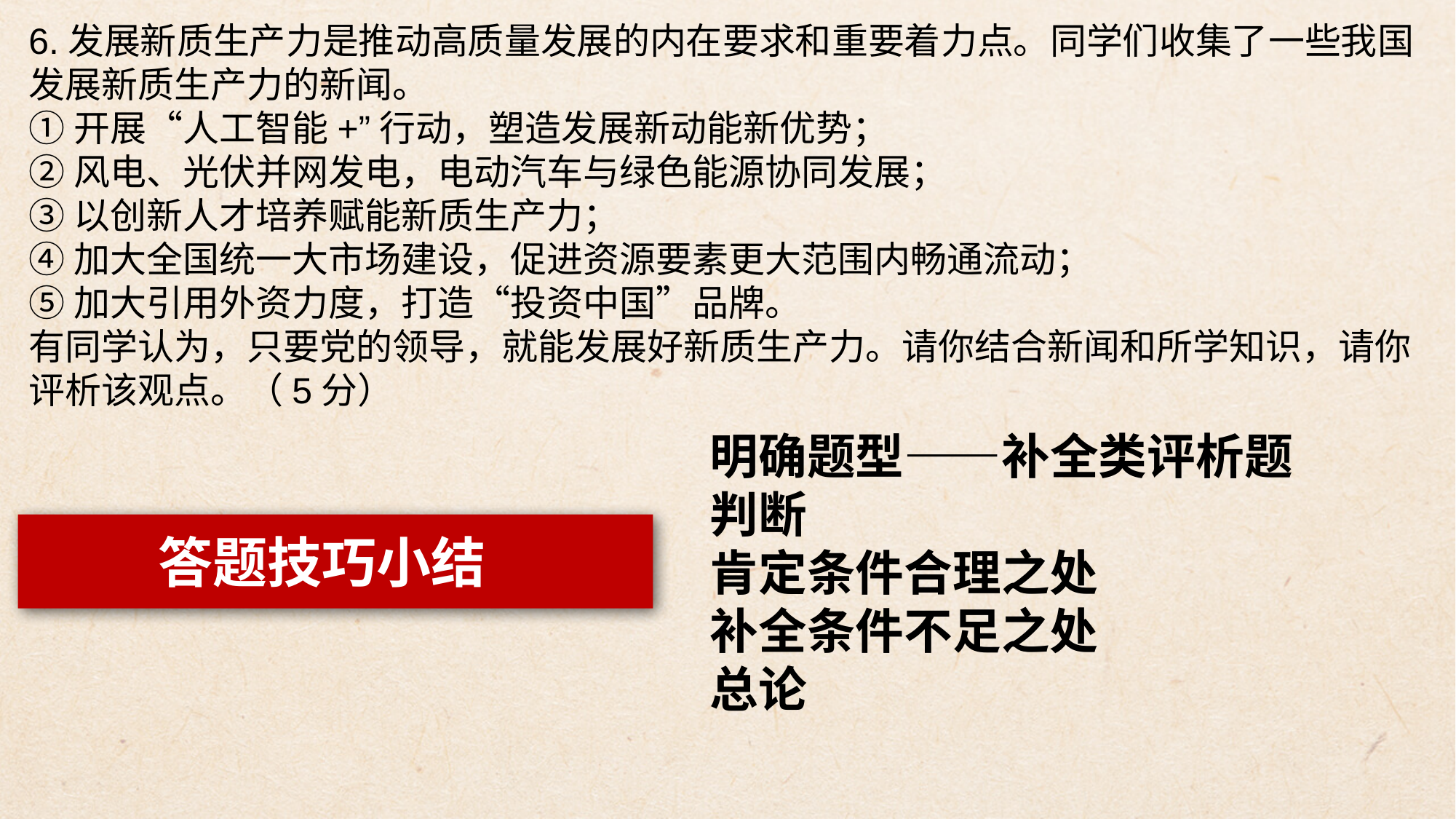

6.发展新质生产力是推动高质量发展的内在要求和重要着力点。同学们收集了一些我国发展新质生产力的新闻。①开展“人工智能+”行动，塑造发展新动能新优势；②风电、光伏并网发电，电动汽车与绿色能源协同发展；③以创新人才培养赋能新质生产力；④加大全国统一大市场建设，促进资源要素更大范围内畅通流动；⑤加大引用外资力度，打造“投资中国”品牌。有同学认为，只要党的领导，就能发展好新质生产力。请你结合新闻和所学知识，请你评析该观点。（5分）
明确题型——补全类评析题
判断
肯定条件合理之处
补全条件不足之处
总论

答题技巧小结